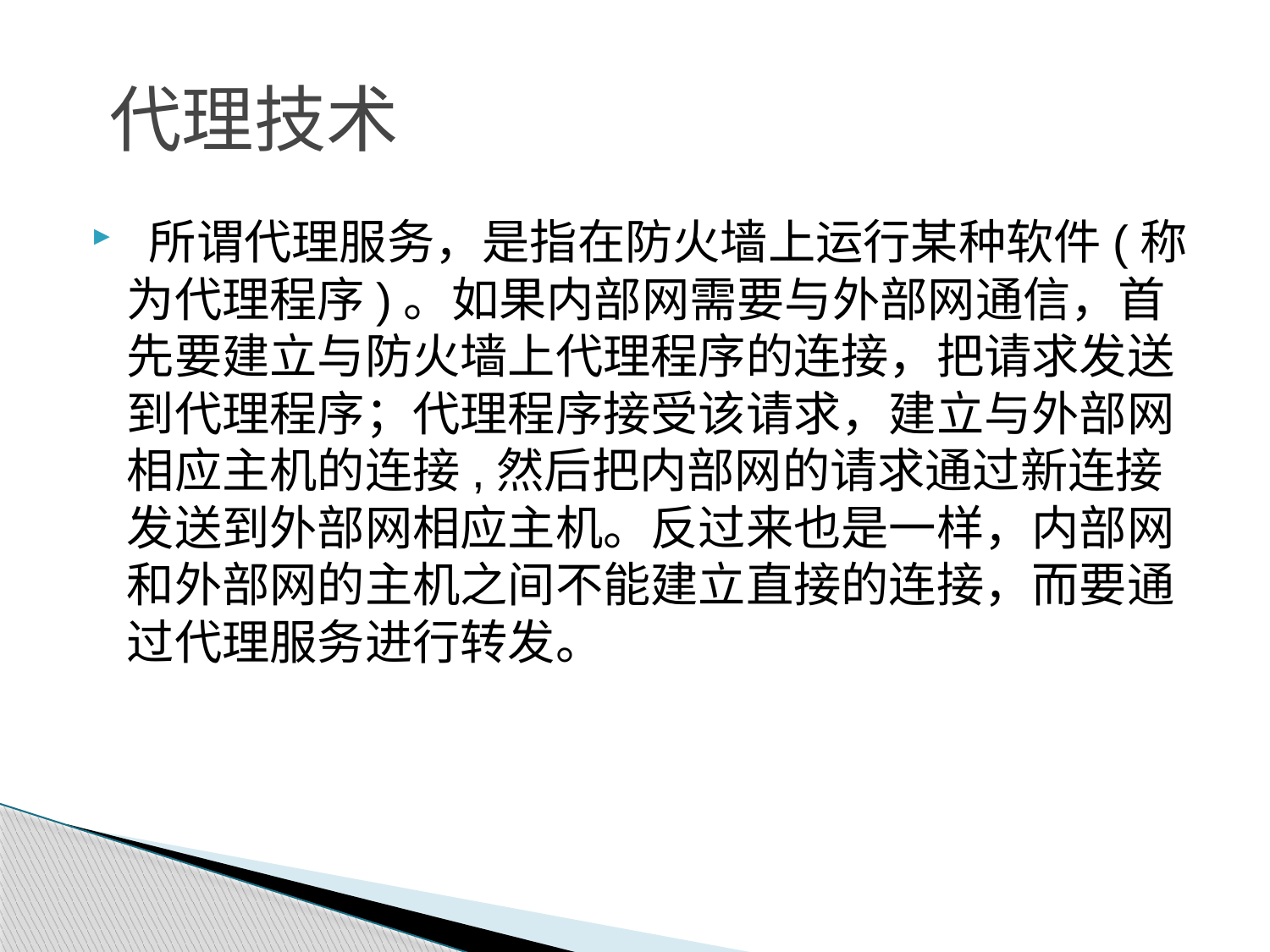

# 代理技术
 所谓代理服务，是指在防火墙上运行某种软件(称为代理程序)。如果内部网需要与外部网通信，首先要建立与防火墙上代理程序的连接，把请求发送到代理程序；代理程序接受该请求，建立与外部网相应主机的连接,然后把内部网的请求通过新连接发送到外部网相应主机。反过来也是一样，内部网和外部网的主机之间不能建立直接的连接，而要通过代理服务进行转发。